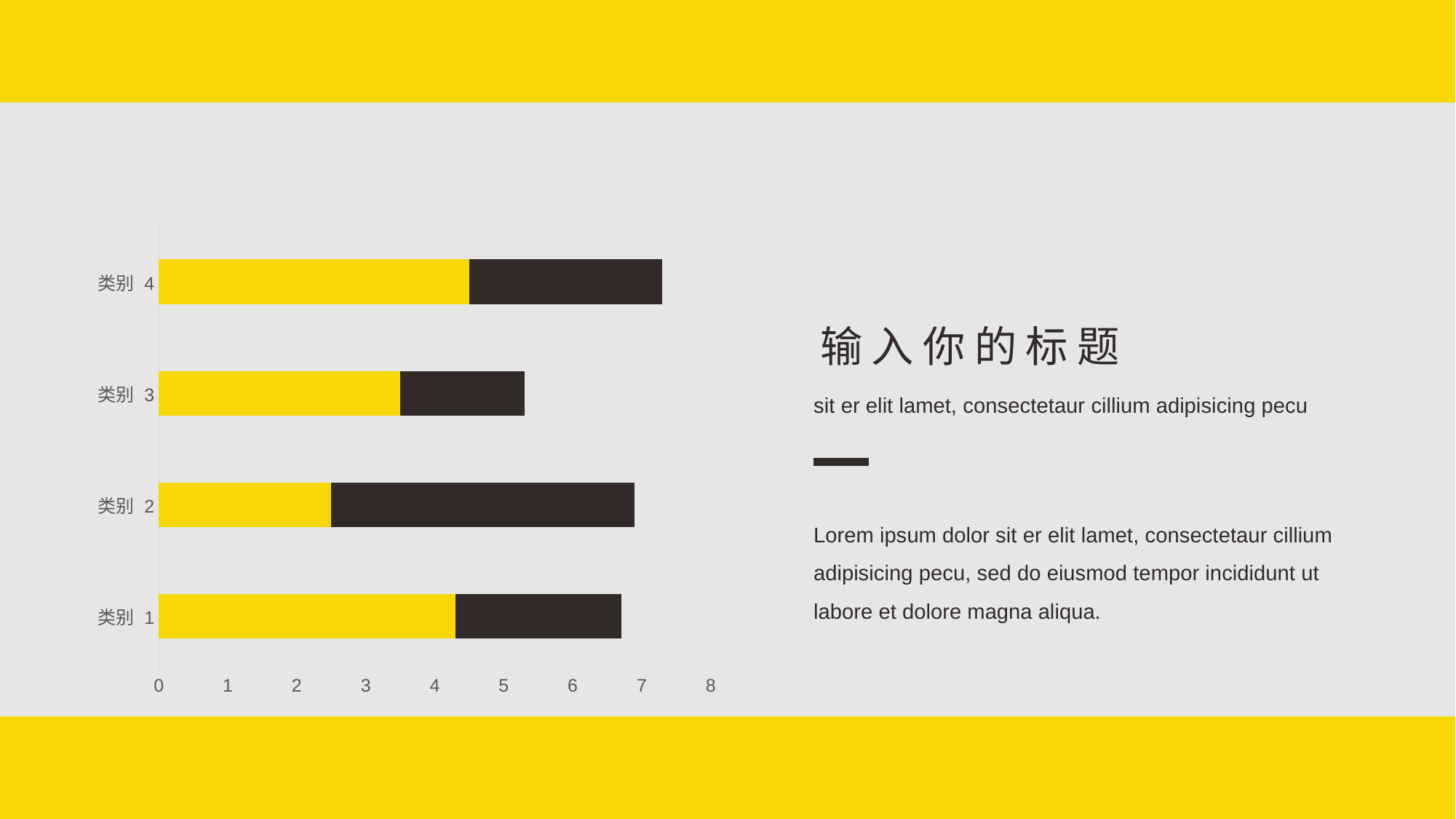

### Chart

| Category | 系列 1 | 系列 2 | 列1 |
|---|---|---|---|
| 类别 1 | 4.3 | 2.4 | None |
| 类别 2 | 2.5 | 4.4 | None |
| 类别 3 | 3.5 | 1.8 | None |
| 类别 4 | 4.5 | 2.8 | None |
输入你的标题
sit er elit lamet, consectetaur cillium adipisicing pecu
Lorem ipsum dolor sit er elit lamet, consectetaur cillium adipisicing pecu, sed do eiusmod tempor incididunt ut labore et dolore magna aliqua.